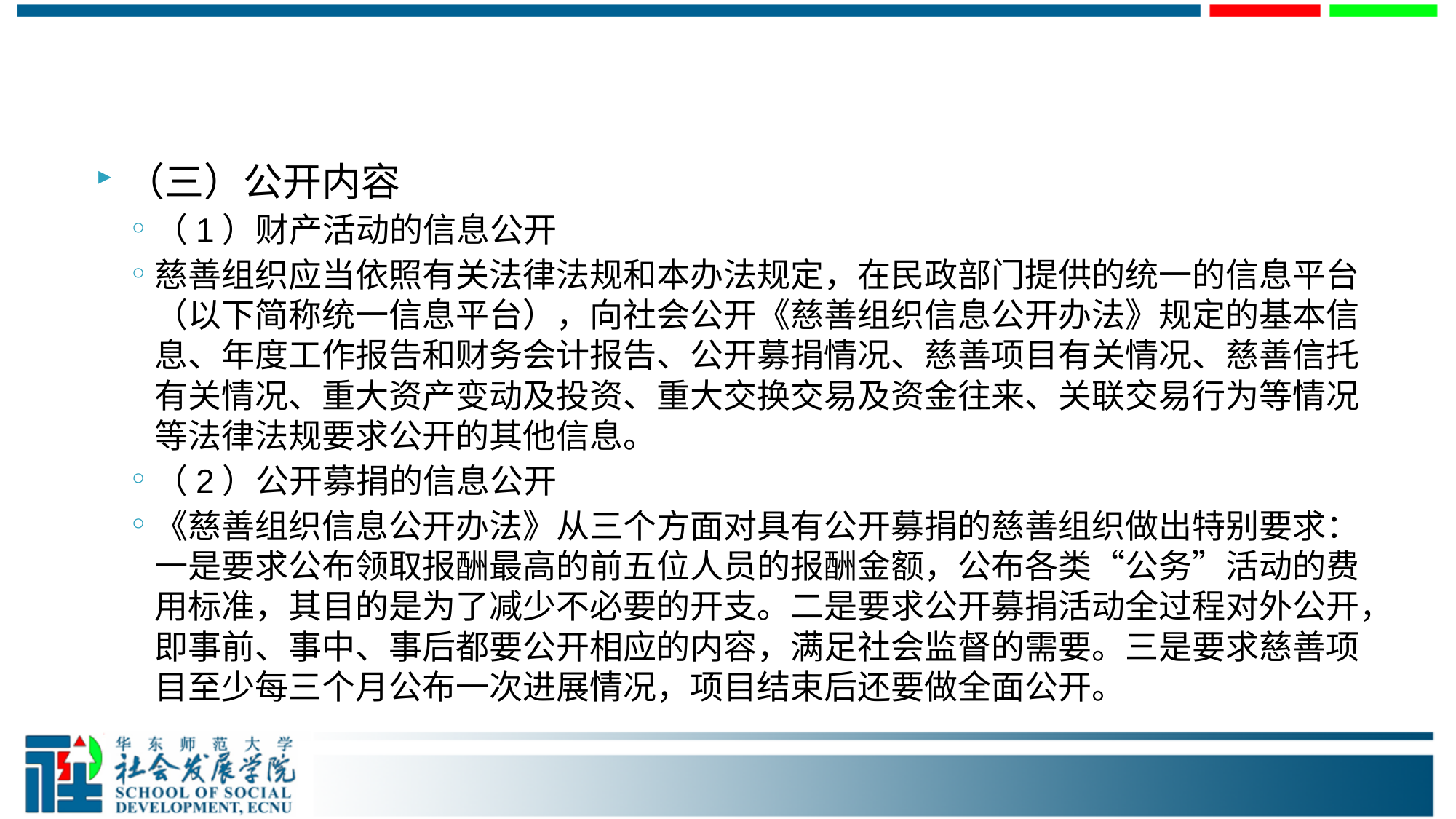

#
（三）公开内容
（1）财产活动的信息公开
慈善组织应当依照有关法律法规和本办法规定，在民政部门提供的统一的信息平台（以下简称统一信息平台），向社会公开《慈善组织信息公开办法》规定的基本信息、年度工作报告和财务会计报告、公开募捐情况、慈善项目有关情况、慈善信托有关情况、重大资产变动及投资、重大交换交易及资金往来、关联交易行为等情况等法律法规要求公开的其他信息。
（2）公开募捐的信息公开
《慈善组织信息公开办法》从三个方面对具有公开募捐的慈善组织做出特别要求：一是要求公布领取报酬最高的前五位人员的报酬金额，公布各类“公务”活动的费用标准，其目的是为了减少不必要的开支。二是要求公开募捐活动全过程对外公开，即事前、事中、事后都要公开相应的内容，满足社会监督的需要。三是要求慈善项目至少每三个月公布一次进展情况，项目结束后还要做全面公开。